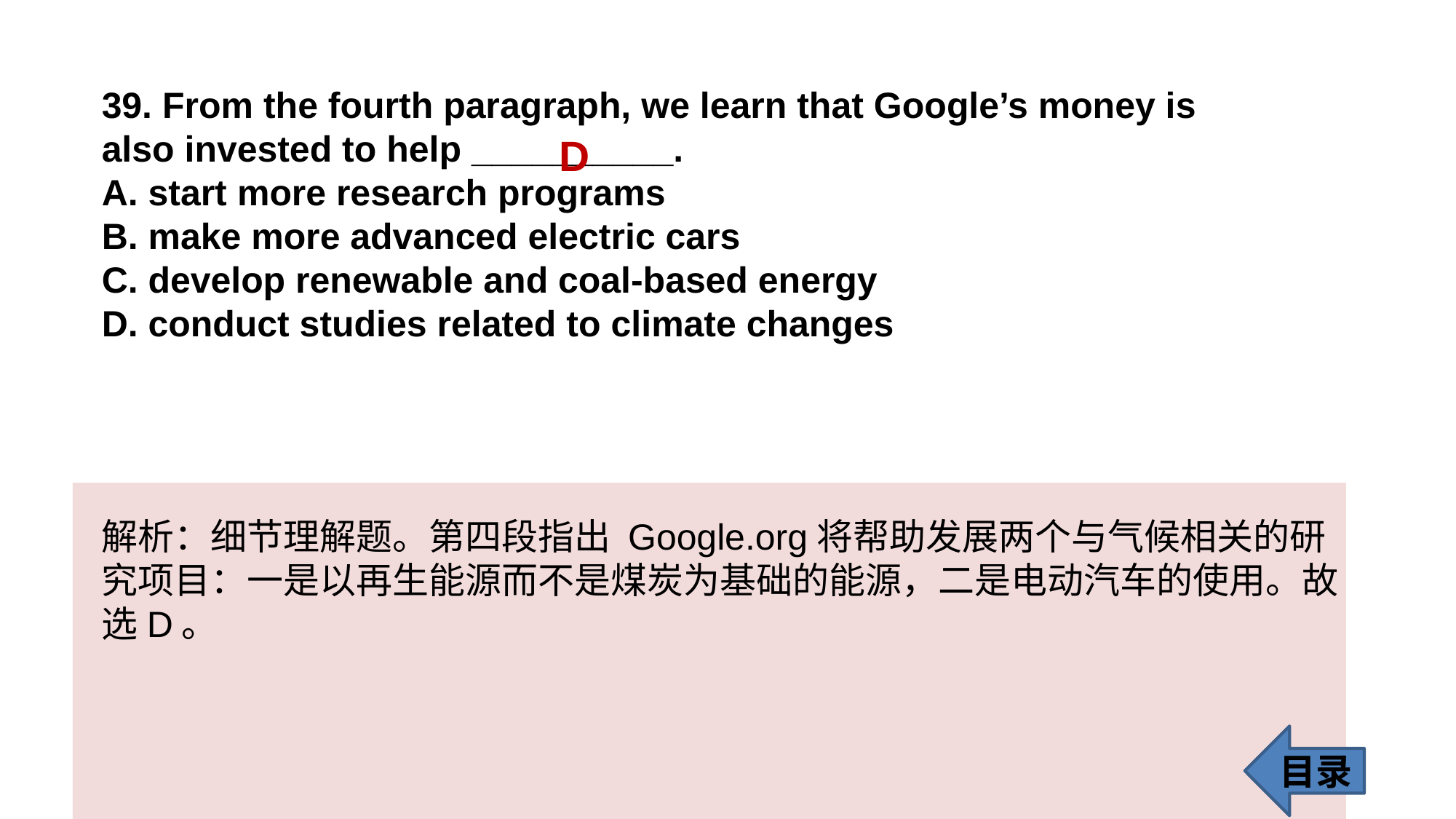

39. From the fourth paragraph, we learn that Google’s money is also invested to help __________.
A. start more research programs
B. make more advanced electric cars
C. develop renewable and coal-based energy
D. conduct studies related to climate changes
D

解析：细节理解题。第四段指出 Google.org将帮助发展两个与气候相关的研究项目：一是以再生能源而不是煤炭为基础的能源，二是电动汽车的使用。故选D。
目录
42